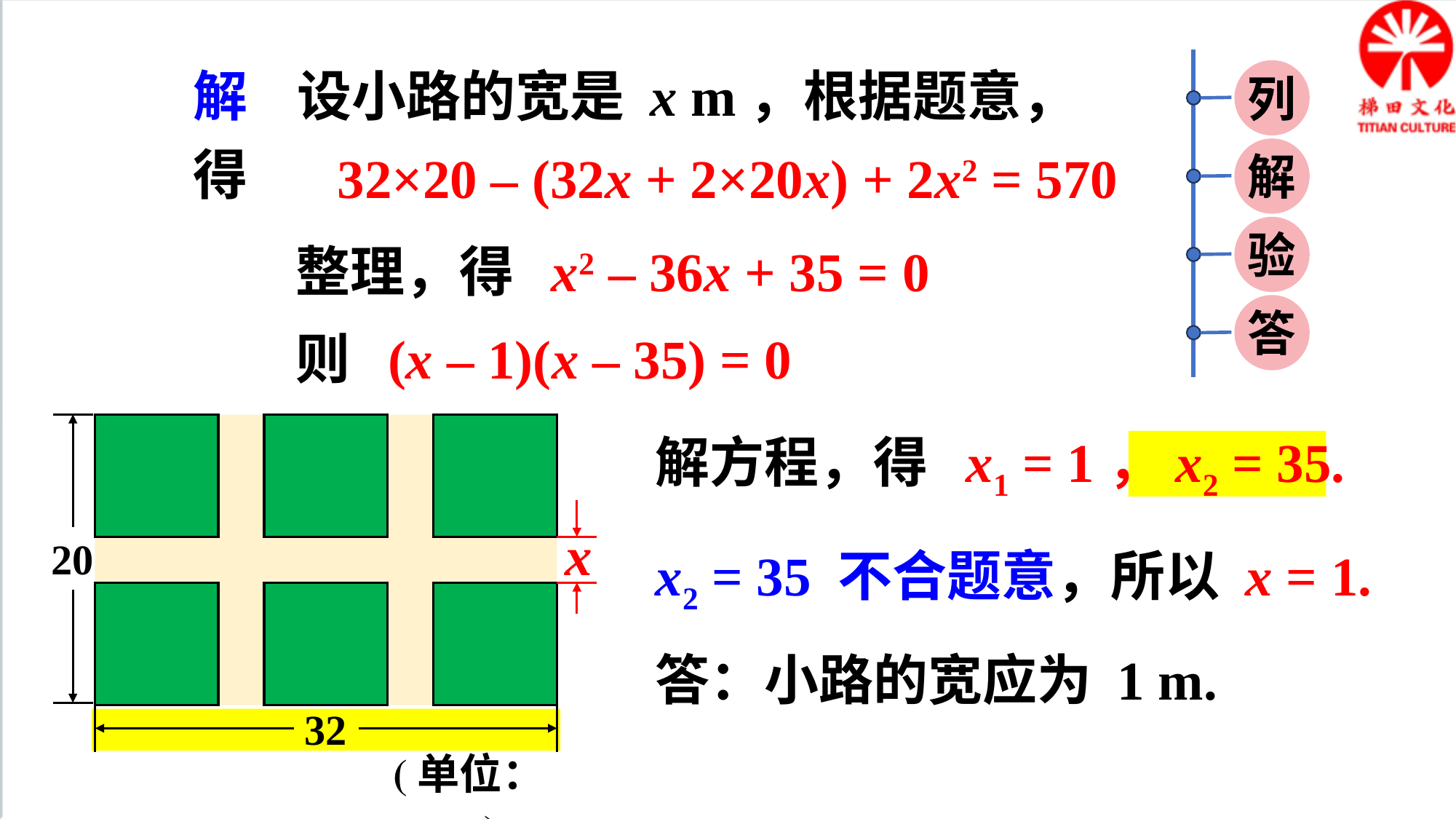

解    设小路的宽是 x m，根据题意，得

列

32×20 – (32x + 2×20x) + 2x2 = 570

解

验

整理，得  x2 – 36x + 35 = 0

答

则  (x – 1)(x – 35) = 0
20

32
(单位：m)
x
解方程，得  x1 = 1，x2 = 35.

x2 = 35 不合题意，所以 x = 1.
答：小路的宽应为 1 m.